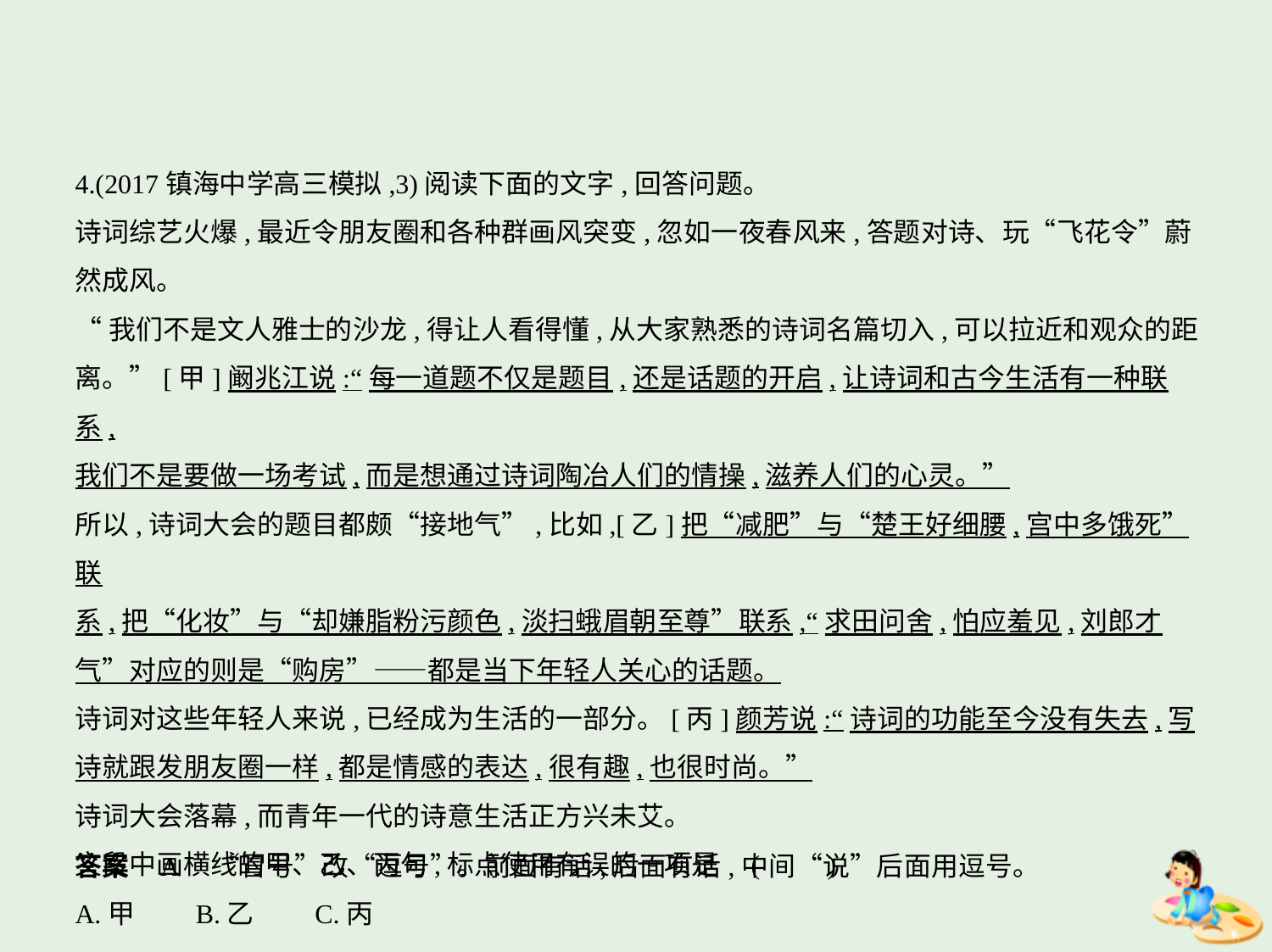

4.(2017镇海中学高三模拟,3)阅读下面的文字,回答问题。
诗词综艺火爆,最近令朋友圈和各种群画风突变,忽如一夜春风来,答题对诗、玩“飞花令”蔚
然成风。
“我们不是文人雅士的沙龙,得让人看得懂,从大家熟悉的诗词名篇切入,可以拉近和观众的距
离。”[甲]阚兆江说:“每一道题不仅是题目,还是话题的开启,让诗词和古今生活有一种联系,
我们不是要做一场考试,而是想通过诗词陶冶人们的情操,滋养人们的心灵。”
所以,诗词大会的题目都颇“接地气”,比如,[乙]把“减肥”与“楚王好细腰,宫中多饿死”联
系,把“化妆”与“却嫌脂粉污颜色,淡扫蛾眉朝至尊”联系,“求田问舍,怕应羞见,刘郎才
气”对应的则是“购房”——都是当下年轻人关心的话题。
诗词对这些年轻人来说,已经成为生活的一部分。[丙]颜芳说:“诗词的功能至今没有失去,写
诗就跟发朋友圈一样,都是情感的表达,很有趣,也很时尚。”
诗词大会落幕,而青年一代的诗意生活正方兴未艾。
文段中画横线的甲、乙、丙句,标点使用有误的一项是 (　　)
A.甲　　B.乙　　C.丙
答案    A　“冒号”改“逗号”。前面有话,后面有话,中间“说”后面用逗号。